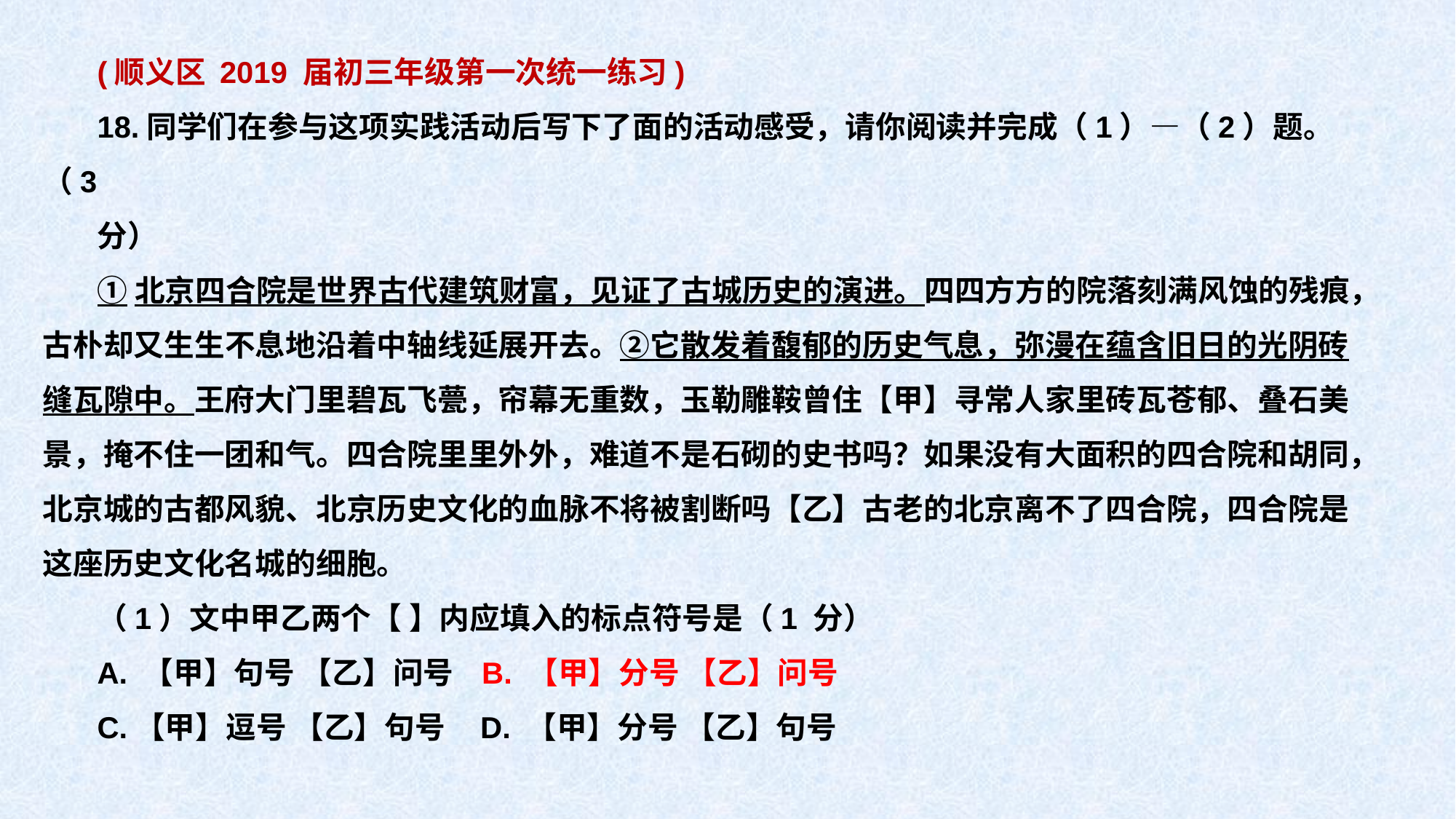

(顺义区 2019 届初三年级第一次统一练习)
18.同学们在参与这项实践活动后写下了面的活动感受，请你阅读并完成（1）—（2）题。（3
分）
①北京四合院是世界古代建筑财富，见证了古城历史的演进。四四方方的院落刻满风蚀的残痕，古朴却又生生不息地沿着中轴线延展开去。②它散发着馥郁的历史气息，弥漫在蕴含旧日的光阴砖缝瓦隙中。王府大门里碧瓦飞甍，帘幕无重数，玉勒雕鞍曾住【甲】寻常人家里砖瓦苍郁、叠石美景，掩不住一团和气。四合院里里外外，难道不是石砌的史书吗？如果没有大面积的四合院和胡同，北京城的古都风貌、北京历史文化的血脉不将被割断吗【乙】古老的北京离不了四合院，四合院是这座历史文化名城的细胞。
（1）文中甲乙两个【 】内应填入的标点符号是（1 分）
A. 【甲】句号 【乙】问号   B. 【甲】分号 【乙】问号
C.【甲】逗号 【乙】句号    D. 【甲】分号 【乙】句号